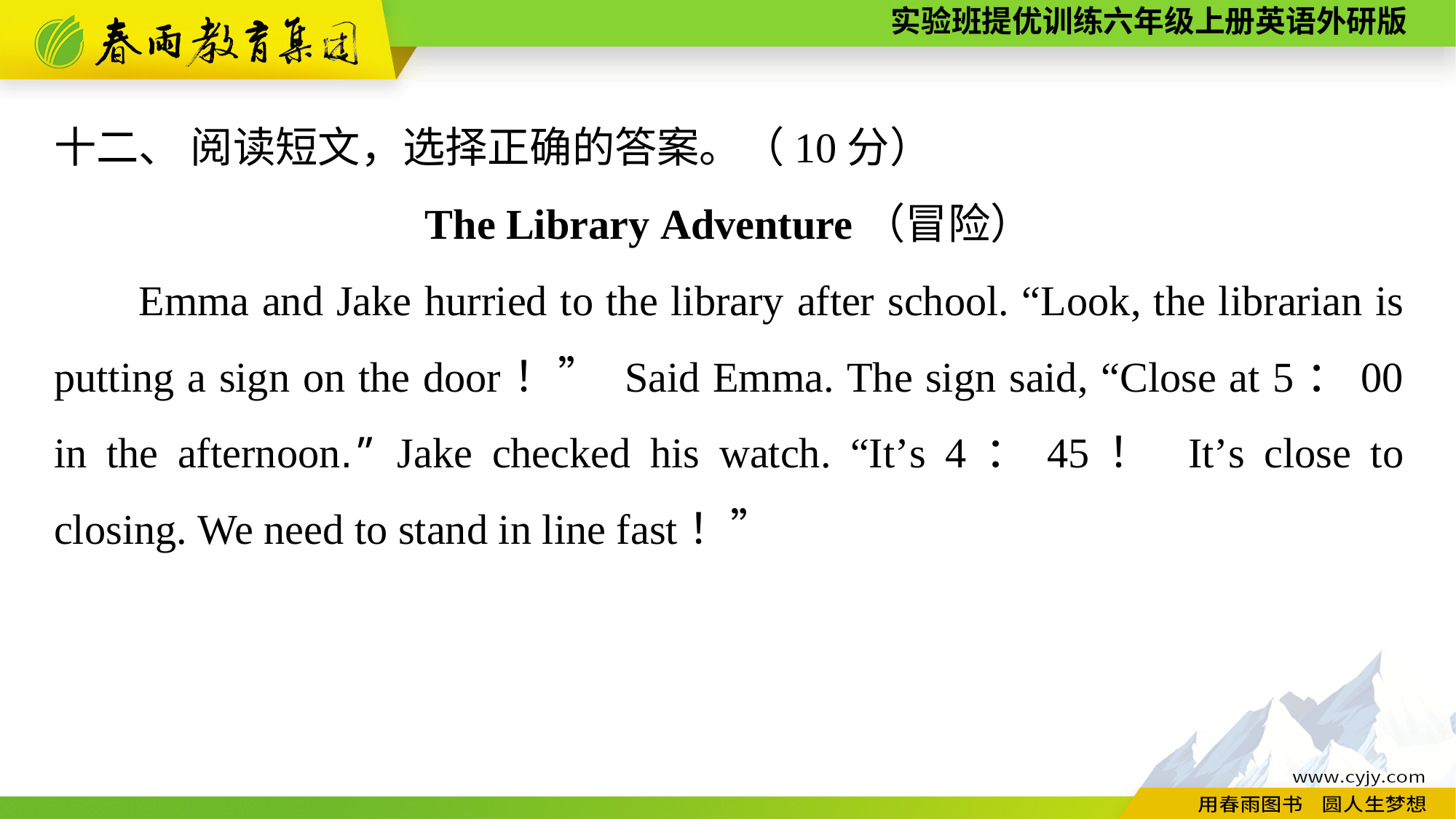

十二、 阅读短文，选择正确的答案。（10分）
The Library Adventure（冒险）
Emma and Jake hurried to the library after school. “Look, the librarian is putting a sign on the door！” Said Emma. The sign said, “Close at 5：00 in the afternoon.” Jake checked his watch. “It’s 4：45！ It’s close to closing. We need to stand in line fast！”